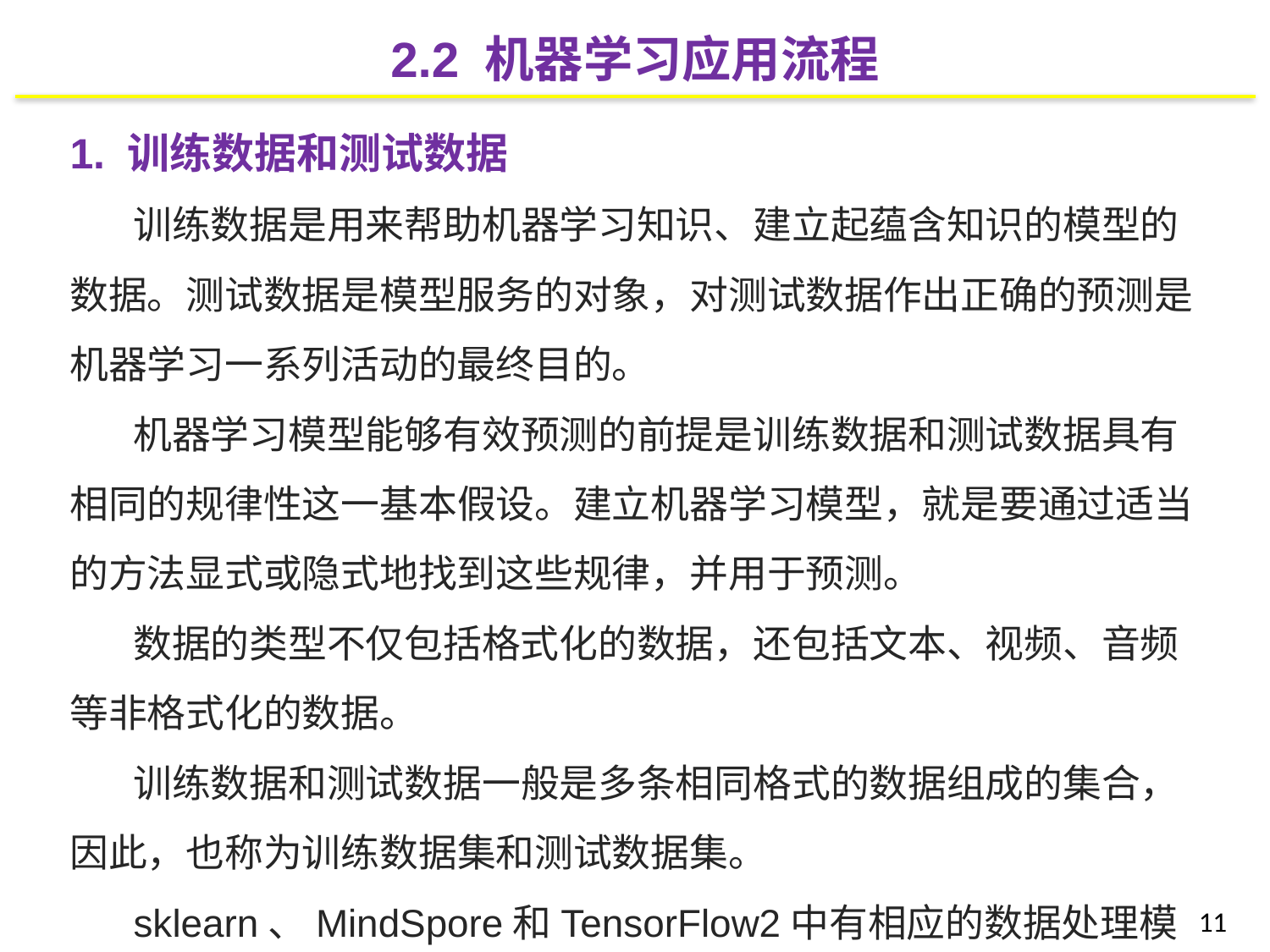

2.2 机器学习应用流程
1. 训练数据和测试数据
训练数据是用来帮助机器学习知识、建立起蕴含知识的模型的数据。测试数据是模型服务的对象，对测试数据作出正确的预测是机器学习一系列活动的最终目的。
机器学习模型能够有效预测的前提是训练数据和测试数据具有相同的规律性这一基本假设。建立机器学习模型，就是要通过适当的方法显式或隐式地找到这些规律，并用于预测。
数据的类型不仅包括格式化的数据，还包括文本、视频、音频等非格式化的数据。
训练数据和测试数据一般是多条相同格式的数据组成的集合，因此，也称为训练数据集和测试数据集。
sklearn、MindSpore和TensorFlow2中有相应的数据处理模块。
11